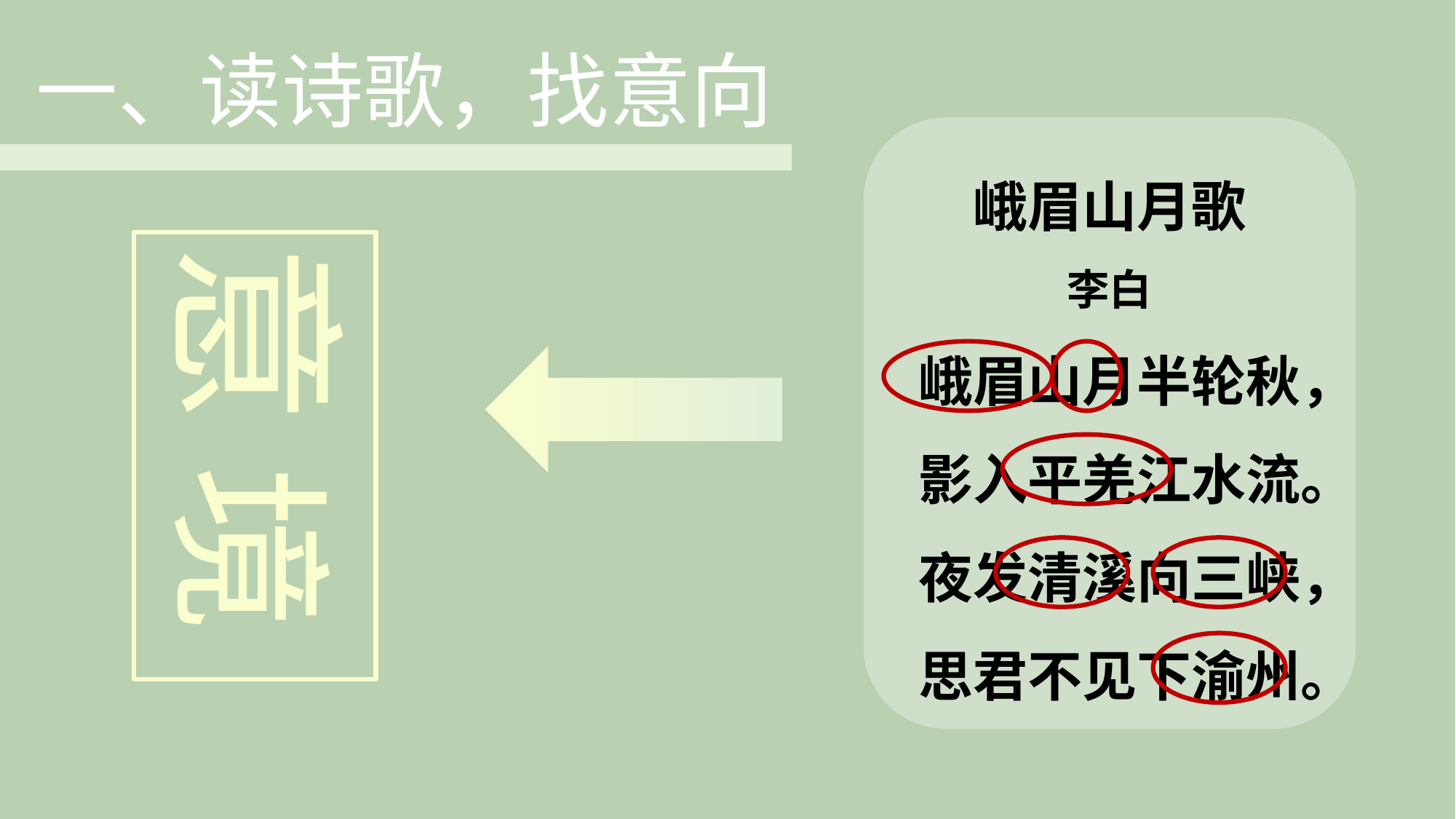

一、读诗歌，找意向

峨眉山月歌
李白
峨眉山月半轮秋，影入平羌江水流。夜发清溪向三峡，思君不见下渝州。
意 境